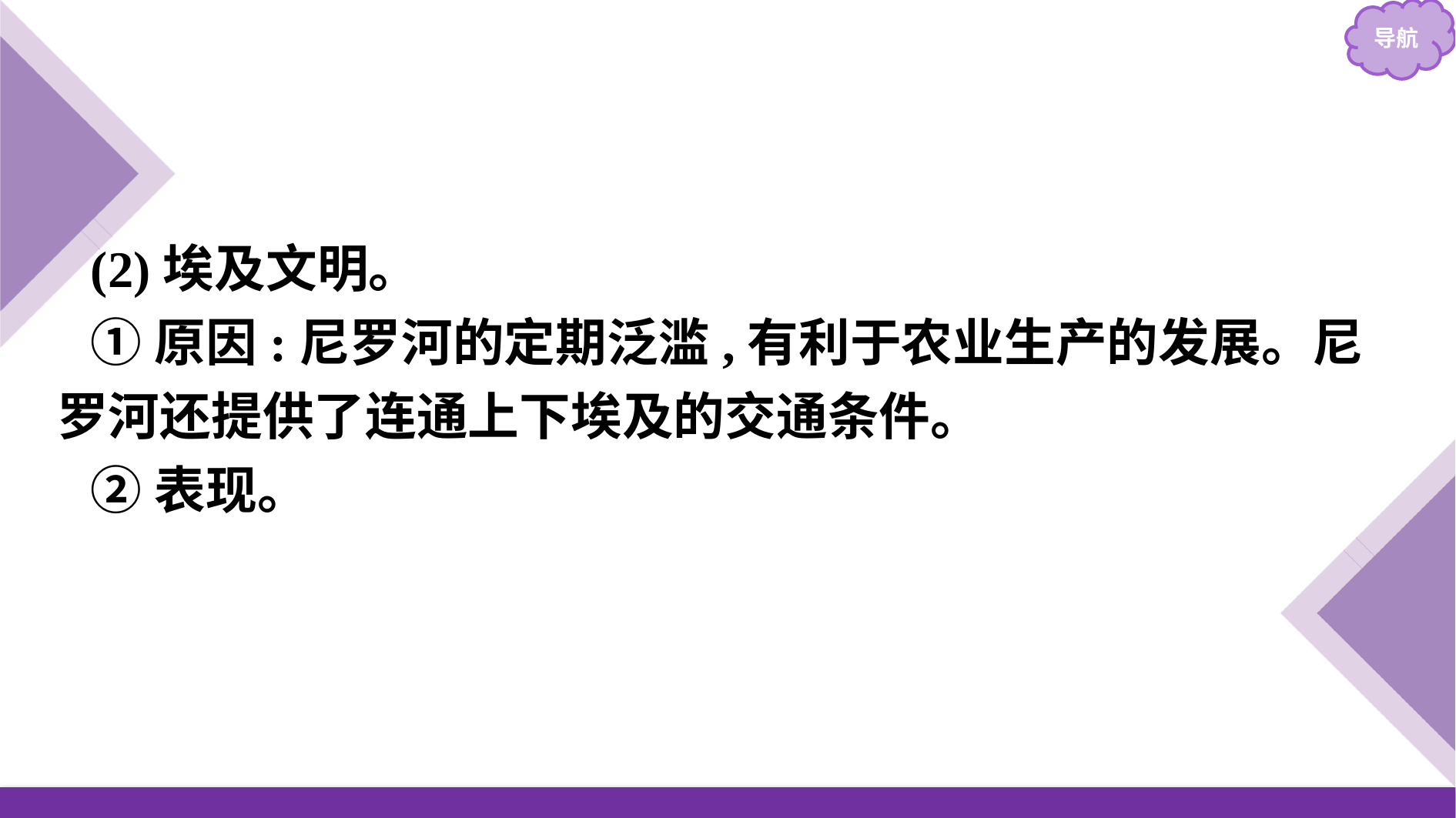

(2)埃及文明。
①原因:尼罗河的定期泛滥,有利于农业生产的发展。尼罗河还提供了连通上下埃及的交通条件。
②表现。